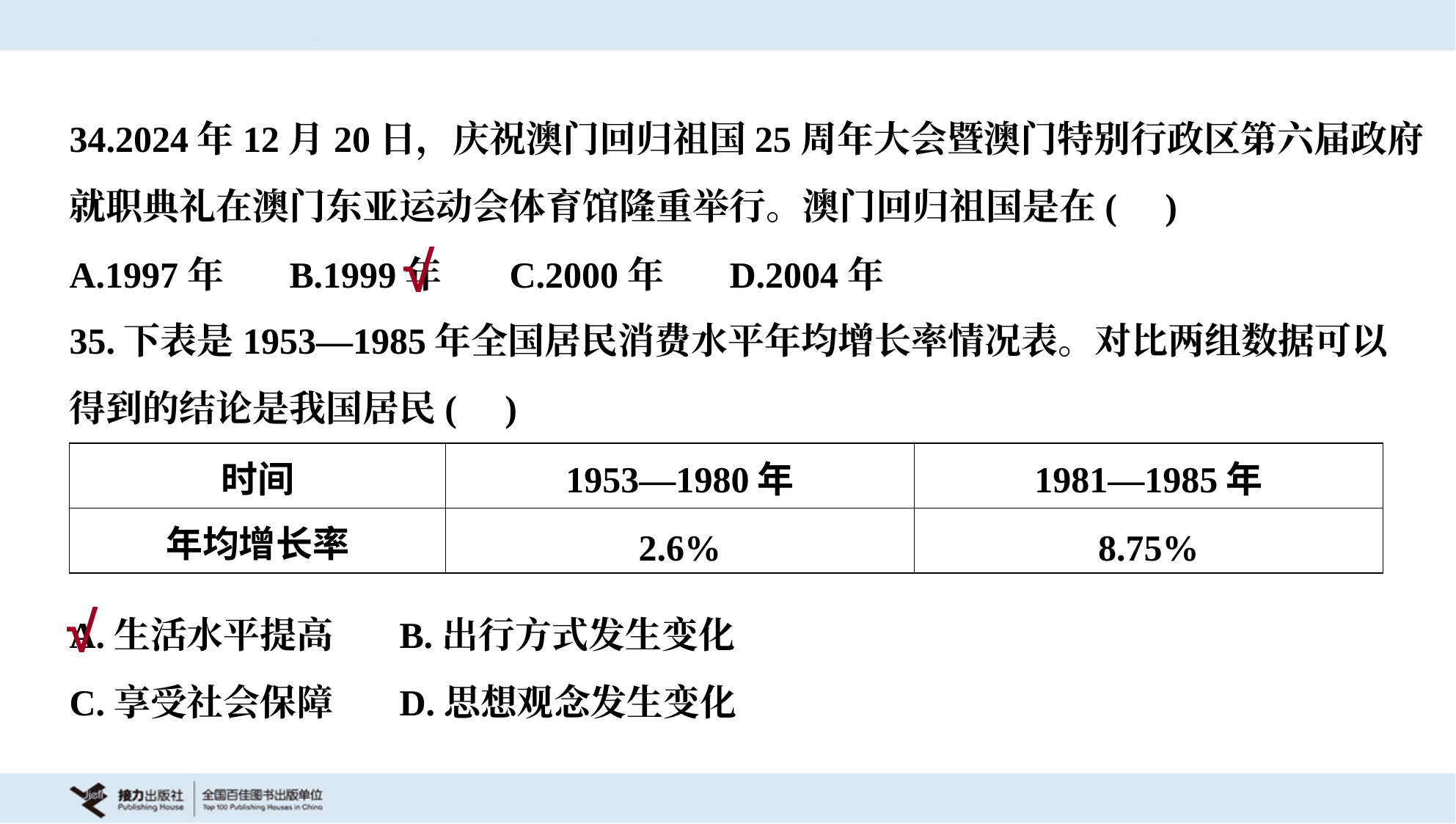

34.2024年12月20日，庆祝澳门回归祖国25周年大会暨澳门特别行政区第六届政府
就职典礼在澳门东亚运动会体育馆隆重举行。澳门回归祖国是在(     )
A.1997年	B.1999年	C.2000年	D.2004年
√
35.下表是1953—1985年全国居民消费水平年均增长率情况表。对比两组数据可以
得到的结论是我国居民(     )
| 时间 | 1953—1980年 | 1981—1985年 |
| --- | --- | --- |
| 年均增长率 | 2.6% | 8.75% |
A.生活水平提高	B.出行方式发生变化
C.享受社会保障	D.思想观念发生变化
√